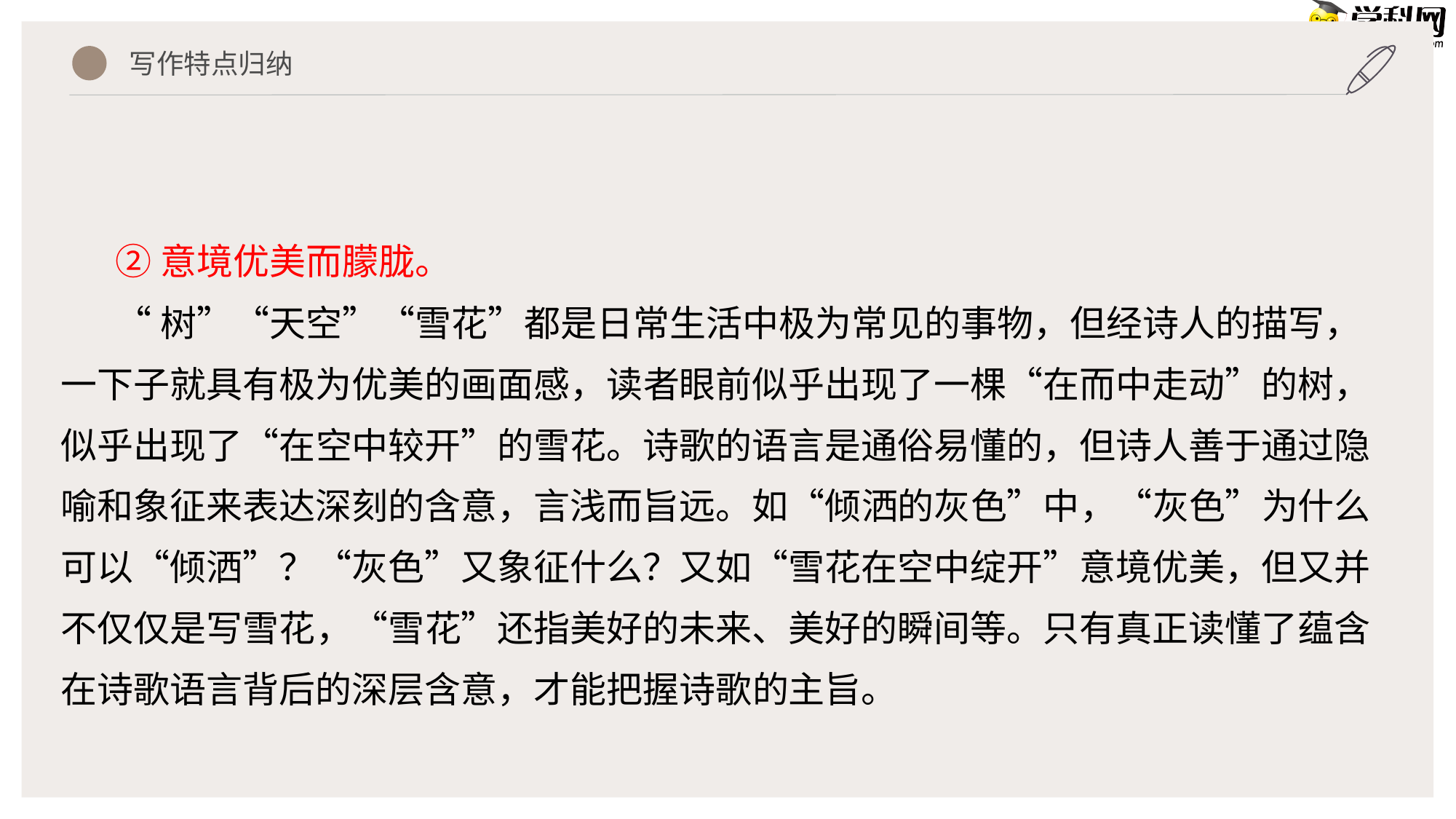

写作特点归纳

②意境优美而朦胧。
“树”“天空”“雪花”都是日常生活中极为常见的事物，但经诗人的描写，一下子就具有极为优美的画面感，读者眼前似乎出现了一棵“在而中走动”的树，似乎出现了“在空中较开”的雪花。诗歌的语言是通俗易懂的，但诗人善于通过隐喻和象征来表达深刻的含意，言浅而旨远。如“倾洒的灰色”中，“灰色”为什么可以“倾洒”？“灰色”又象征什么？又如“雪花在空中绽开”意境优美，但又并不仅仅是写雪花，“雪花”还指美好的未来、美好的瞬间等。只有真正读懂了蕴含在诗歌语言背后的深层含意，才能把握诗歌的主旨。